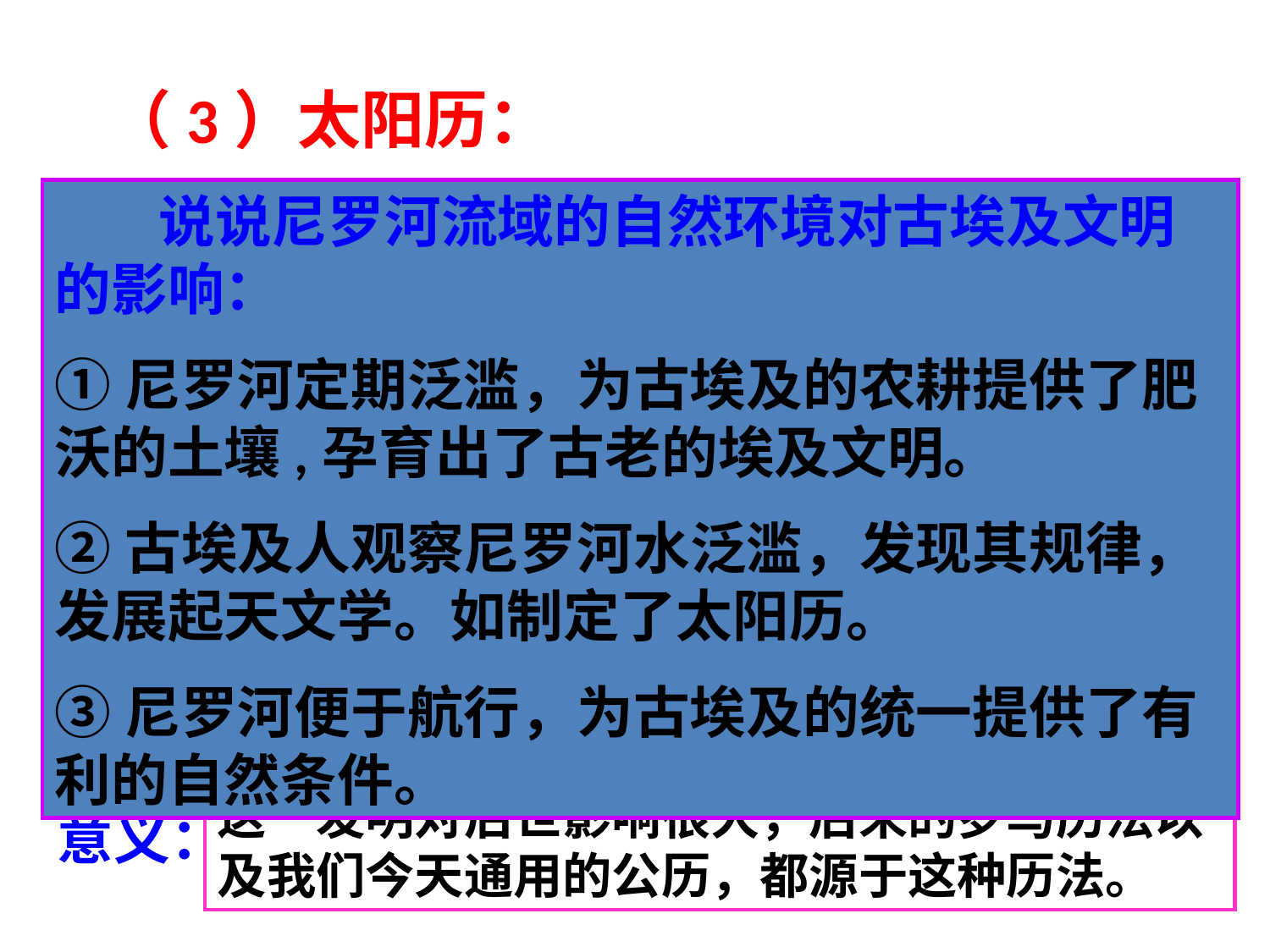

（3）太阳历：
       说说尼罗河流域的自然环境对古埃及文明的影响：
①尼罗河定期泛滥，为古埃及的农耕提供了肥沃的土壤,孕育出了古老的埃及文明。
②古埃及人观察尼罗河水泛滥，发现其规律，发展起天文学。如制定了太阳历。
③尼罗河便于航行，为古埃及的统一提供了有利的自然条件。
依据：
尼罗河水的涨落和农作物的生长规律。
划分：
把一年划分为泛滥季、播种季、收获季，每季4个月，每月30天，岁末加5天宗教节日，一年就为365天。
这生动反映了天文历法与农业生产的密切关系
“埃及是尼罗河的赠礼”
地位：
这是人类历史上第一部太阳历。
这一发明对后世影响很大，后来的罗马历法以及我们今天通用的公历，都源于这种历法。
意义：